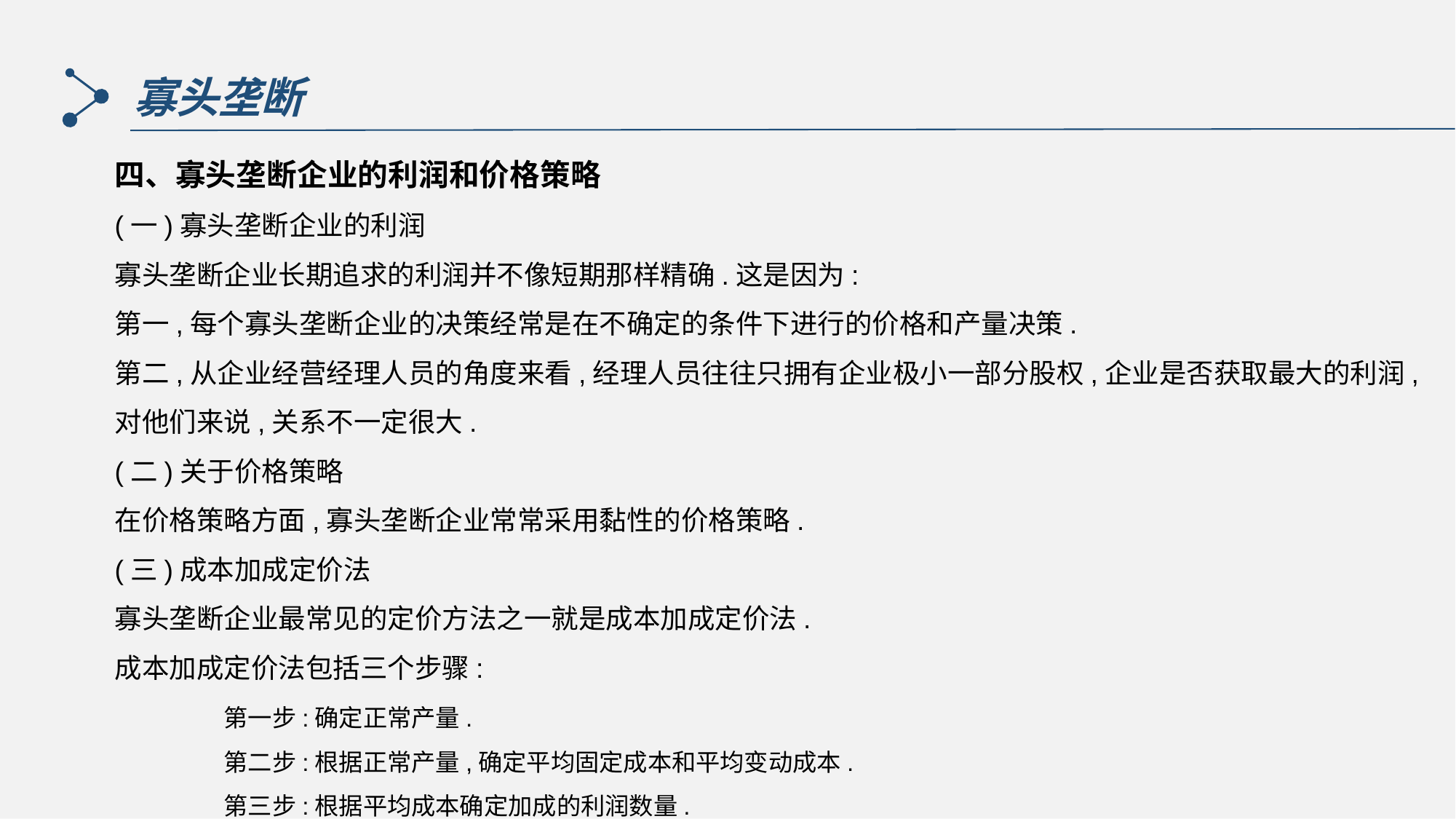

寡头垄断
四、寡头垄断企业的利润和价格策略
(一)寡头垄断企业的利润
寡头垄断企业长期追求的利润并不像短期那样精确.这是因为:
第一,每个寡头垄断企业的决策经常是在不确定的条件下进行的价格和产量决策.
第二,从企业经营经理人员的角度来看,经理人员往往只拥有企业极小一部分股权,企业是否获取最大的利润,对他们来说,关系不一定很大.
(二)关于价格策略
在价格策略方面,寡头垄断企业常常采用黏性的价格策略.
(三)成本加成定价法
寡头垄断企业最常见的定价方法之一就是成本加成定价法.
成本加成定价法包括三个步骤:
	第一步:确定正常产量.
	第二步:根据正常产量,确定平均固定成本和平均变动成本.
	第三步:根据平均成本确定加成的利润数量.